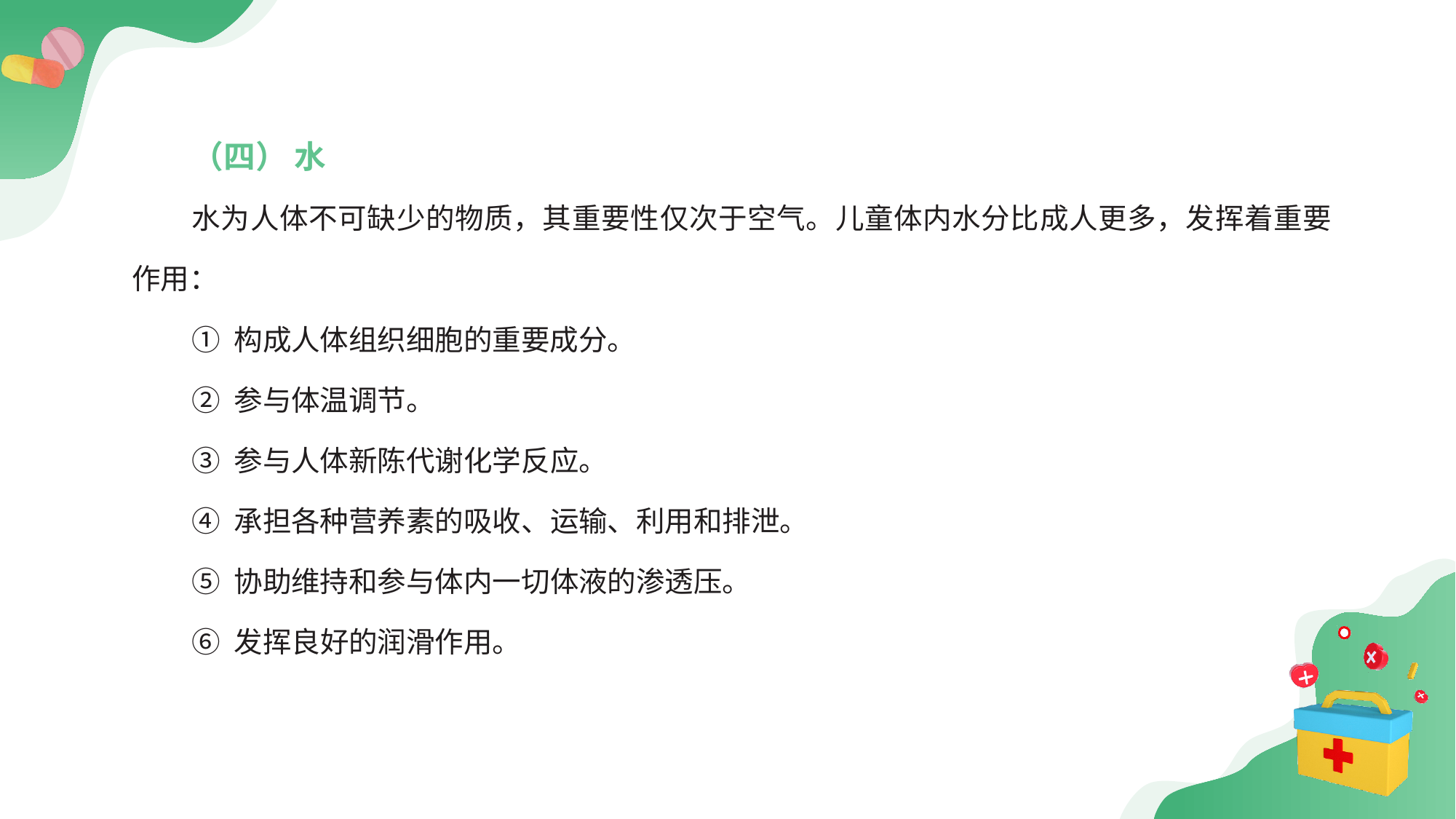

（四） 水
水为人体不可缺少的物质，其重要性仅次于空气。儿童体内水分比成人更多，发挥着重要作用：
① 构成人体组织细胞的重要成分。
② 参与体温调节。
③ 参与人体新陈代谢化学反应。
④ 承担各种营养素的吸收、运输、利用和排泄。
⑤ 协助维持和参与体内一切体液的渗透压。
⑥ 发挥良好的润滑作用。